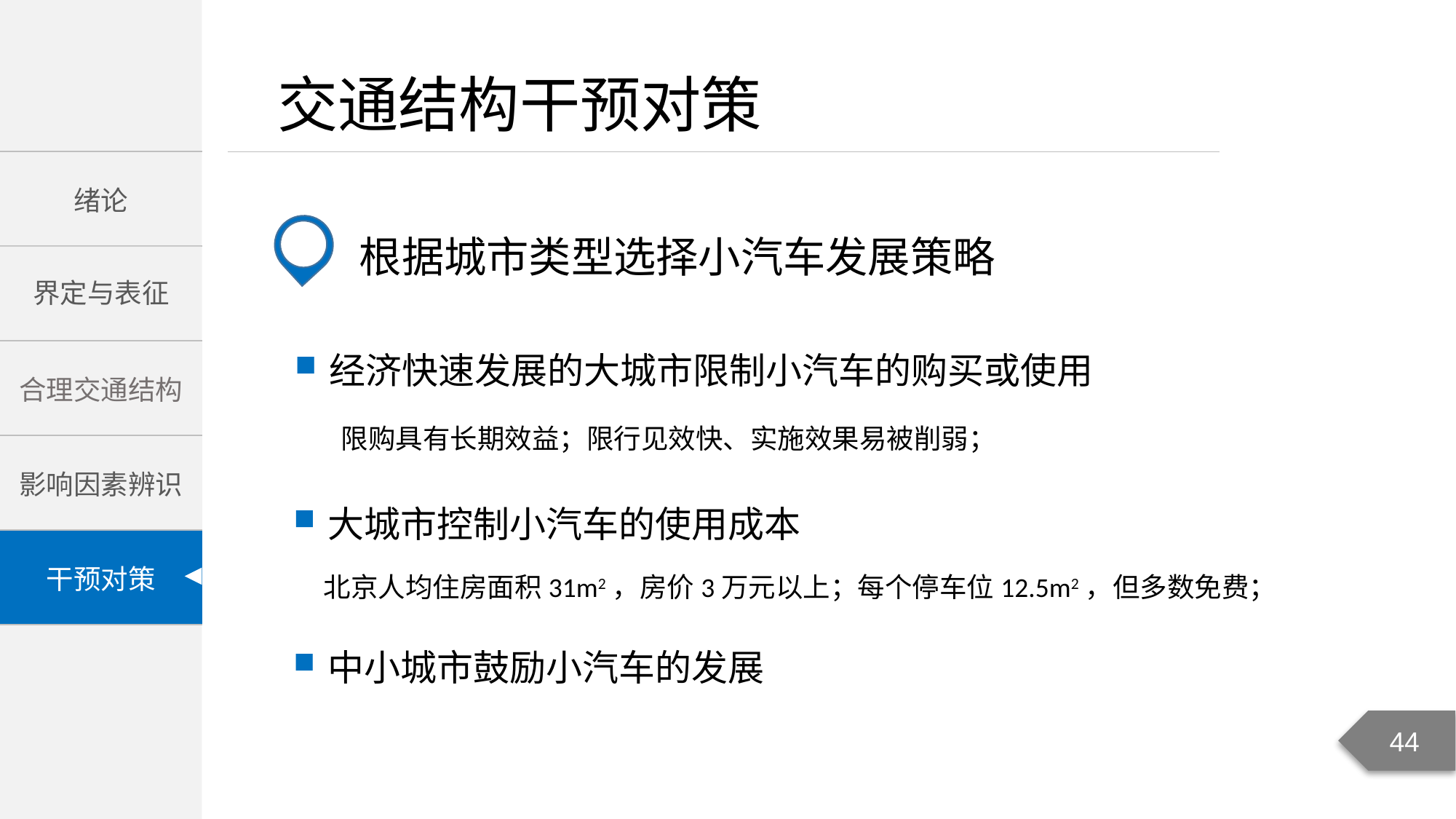

根据城市类型选择小汽车发展策略
经济快速发展的大城市限制小汽车的购买或使用
限购具有长期效益；限行见效快、实施效果易被削弱；
大城市控制小汽车的使用成本
北京人均住房面积31m2，房价3万元以上；每个停车位12.5m2，但多数免费；
中小城市鼓励小汽车的发展